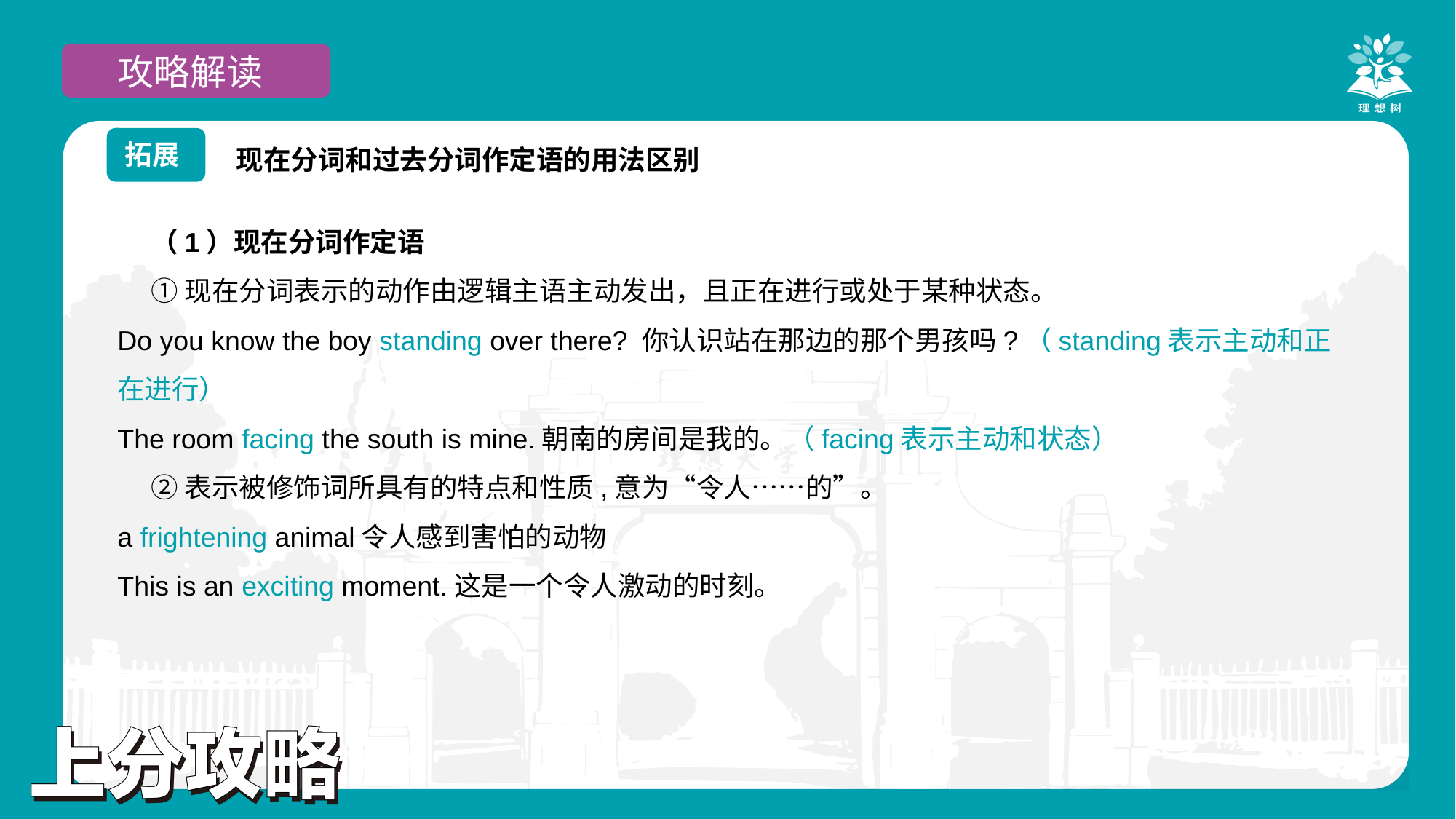

攻略解读
现在分词和过去分词作定语的用法区别

拓展
（1）现在分词作定语
①现在分词表示的动作由逻辑主语主动发出，且正在进行或处于某种状态。
Do you know the boy standing over there? 你认识站在那边的那个男孩吗?（standing表示主动和正在进行）
The room facing the south is mine.朝南的房间是我的。（facing表示主动和状态）
②表示被修饰词所具有的特点和性质,意为“令人……的”。
a frightening animal令人感到害怕的动物
This is an exciting moment.这是一个令人激动的时刻。